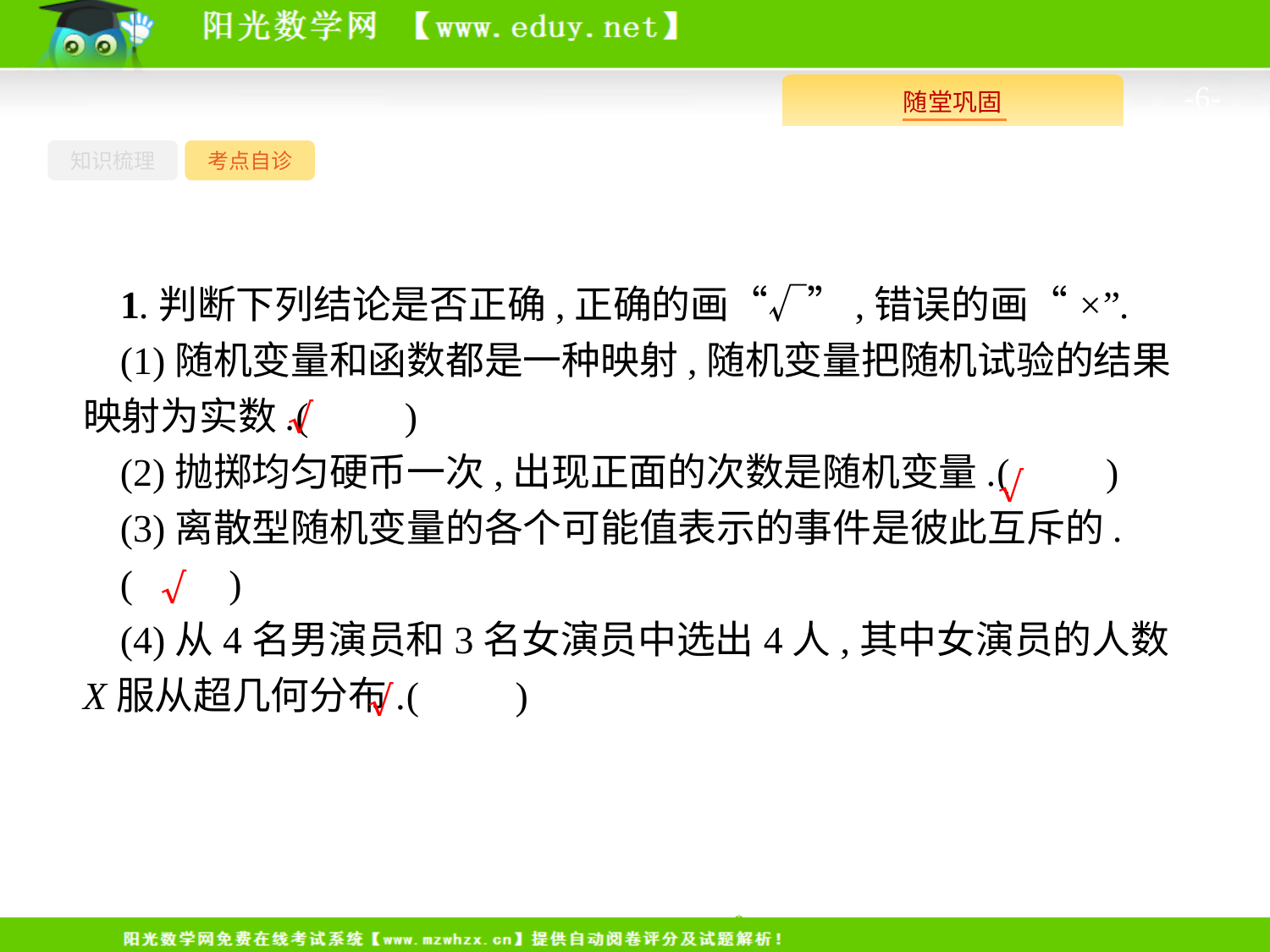

-6-
知识梳理
考点自诊
1.判断下列结论是否正确,正确的画“√”,错误的画“×”.
(1)随机变量和函数都是一种映射,随机变量把随机试验的结果映射为实数.(　　)
(2)抛掷均匀硬币一次,出现正面的次数是随机变量.(　　)
(3)离散型随机变量的各个可能值表示的事件是彼此互斥的.
(　　)
(4)从4名男演员和3名女演员中选出4人,其中女演员的人数X服从超几何分布.(　　)
√
√
√
√